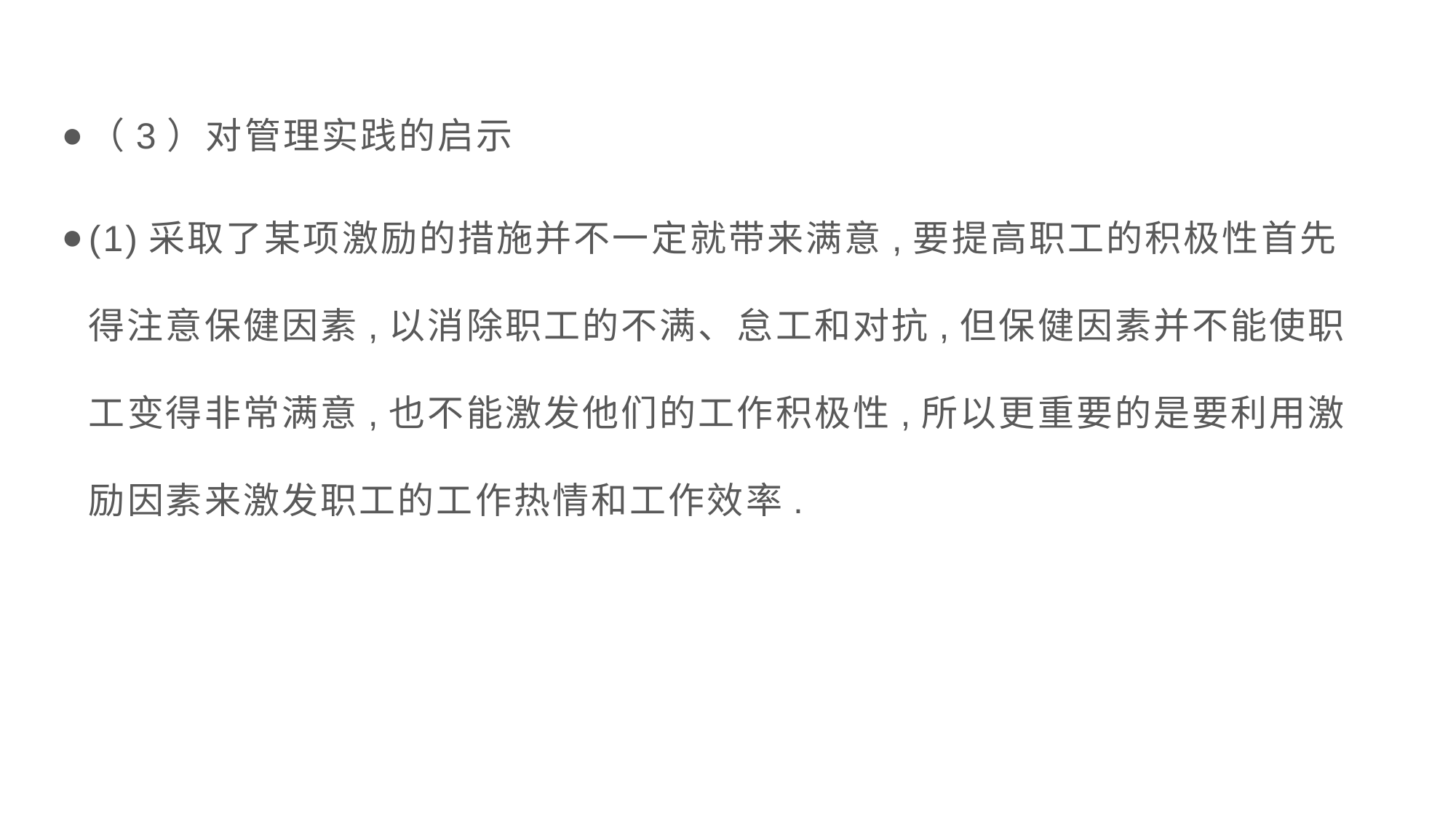

（3）对管理实践的启示
(1)采取了某项激励的措施并不一定就带来满意,要提高职工的积极性首先得注意保健因素,以消除职工的不满、怠工和对抗,但保健因素并不能使职工变得非常满意,也不能激发他们的工作积极性,所以更重要的是要利用激励因素来激发职工的工作热情和工作效率.